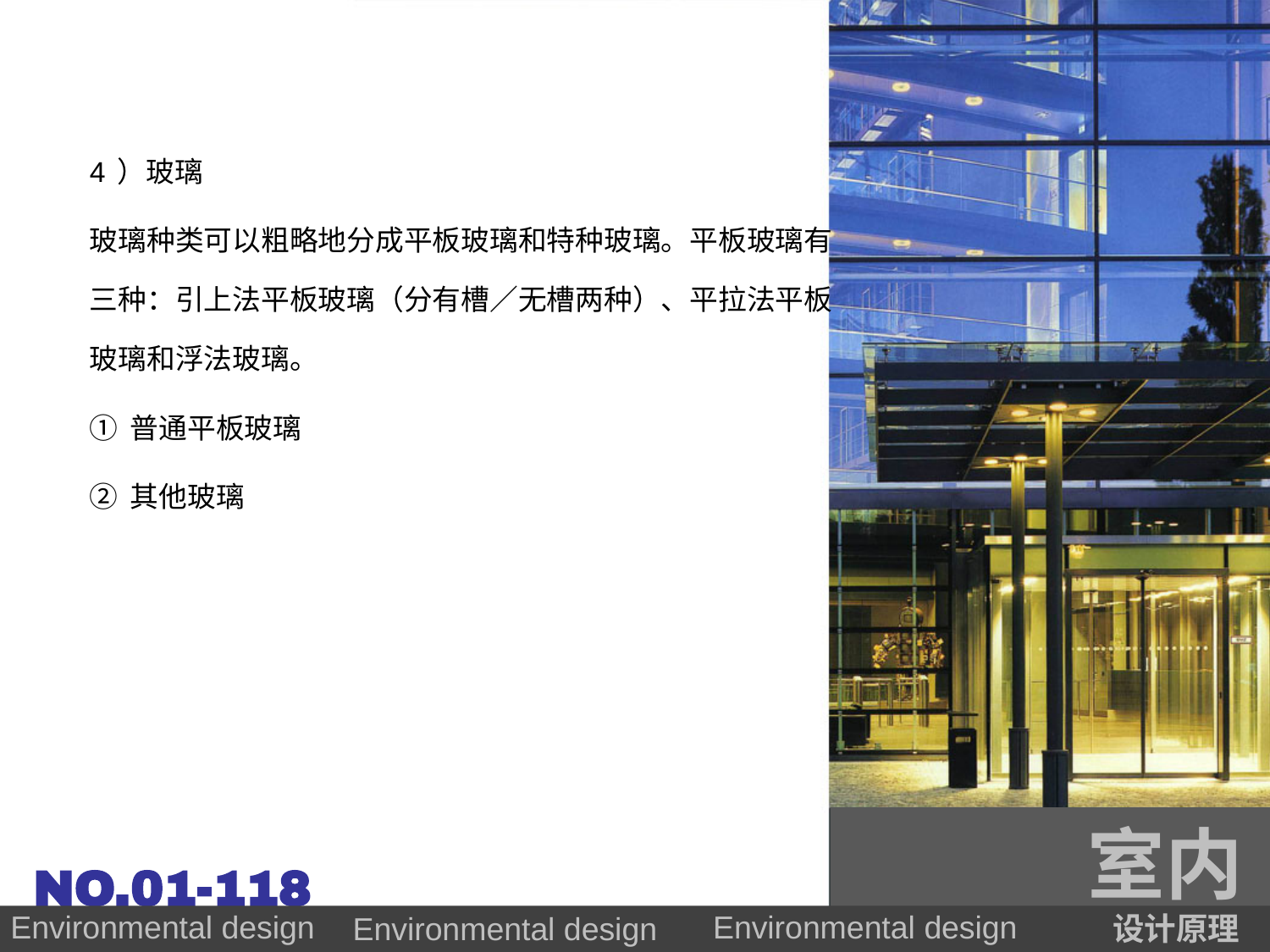

4）玻璃
玻璃种类可以粗略地分成平板玻璃和特种玻璃。平板玻璃有三种：引上法平板玻璃（分有槽／无槽两种）、平拉法平板玻璃和浮法玻璃。
①普通平板玻璃
②其他玻璃

室内

NO.01-118
设计原理
Environmental design
Environmental design
Environmental design